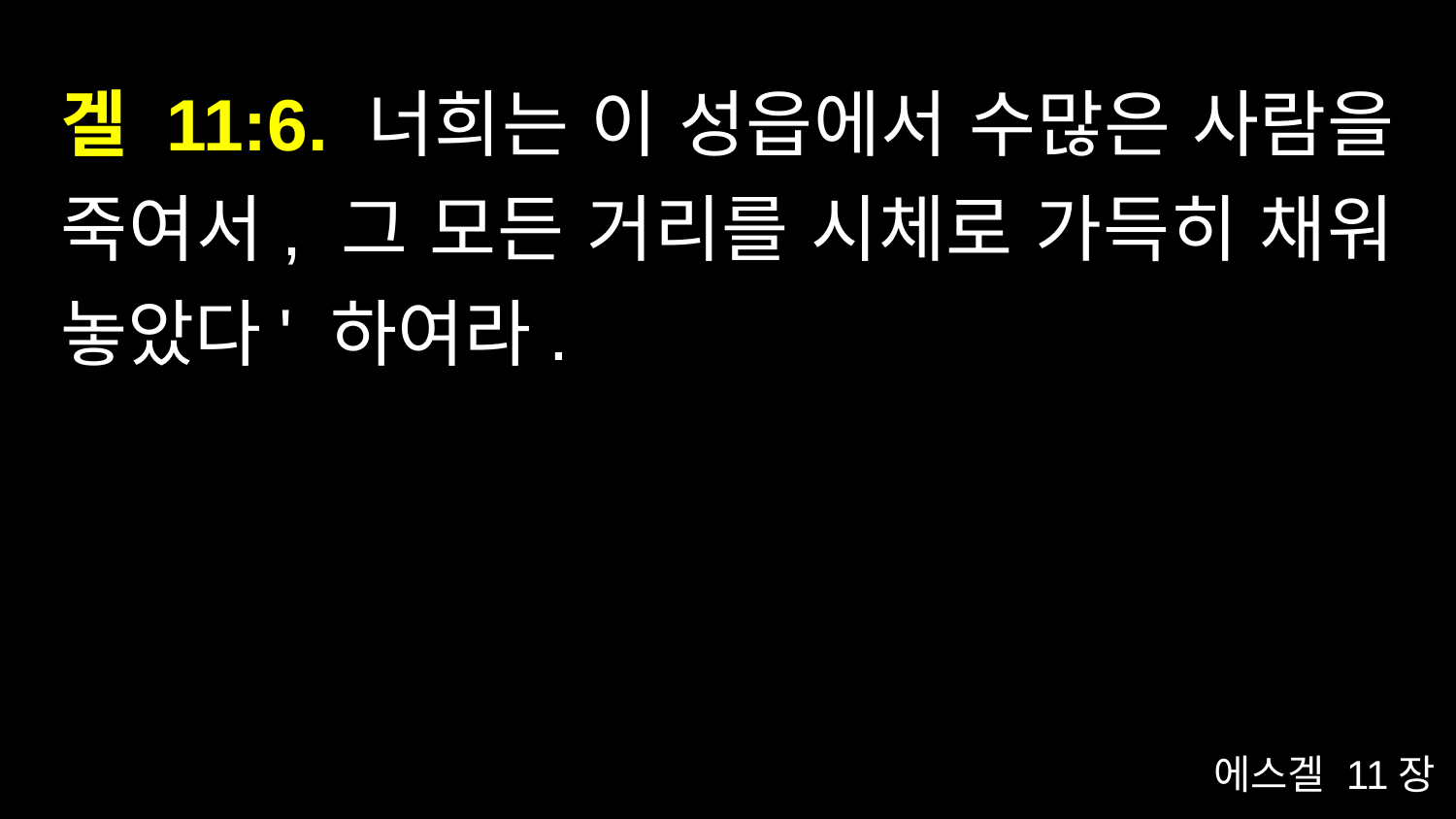

# 겔 11:6. 너희는 이 성읍에서 수많은 사람을 죽여서, 그 모든 거리를 시체로 가득히 채워 놓았다' 하여라.
에스겔 11장